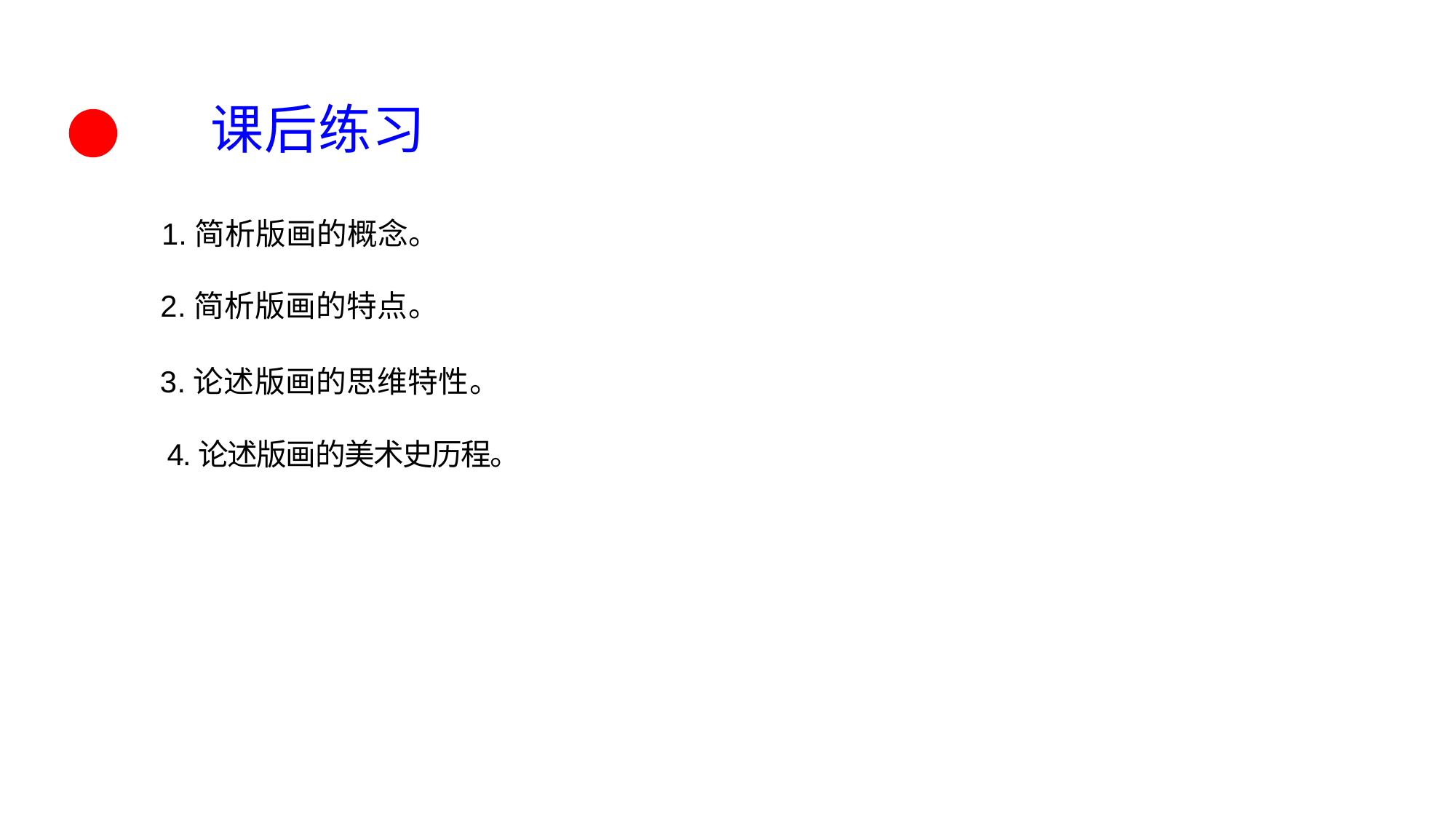

课后练习

1.简析版画的概念。
2.简析版画的特点。

3.论述版画的思维特性。

4.论述版画的美术史历程。